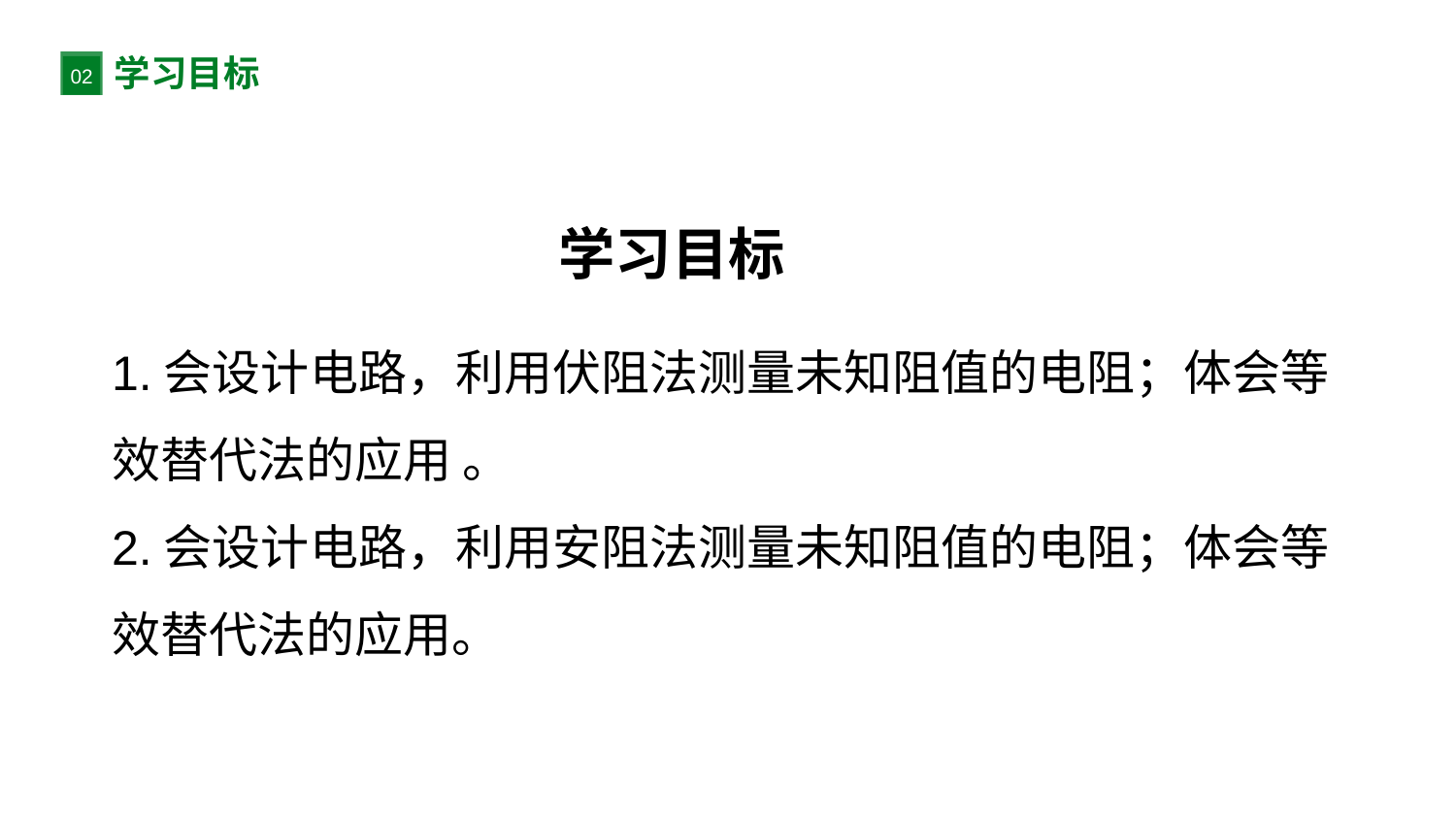

学习目标

02
学习目标
1.会设计电路，利用伏阻法测量未知阻值的电阻；体会等效替代法的应用 。
2.会设计电路，利用安阻法测量未知阻值的电阻；体会等效替代法的应用。